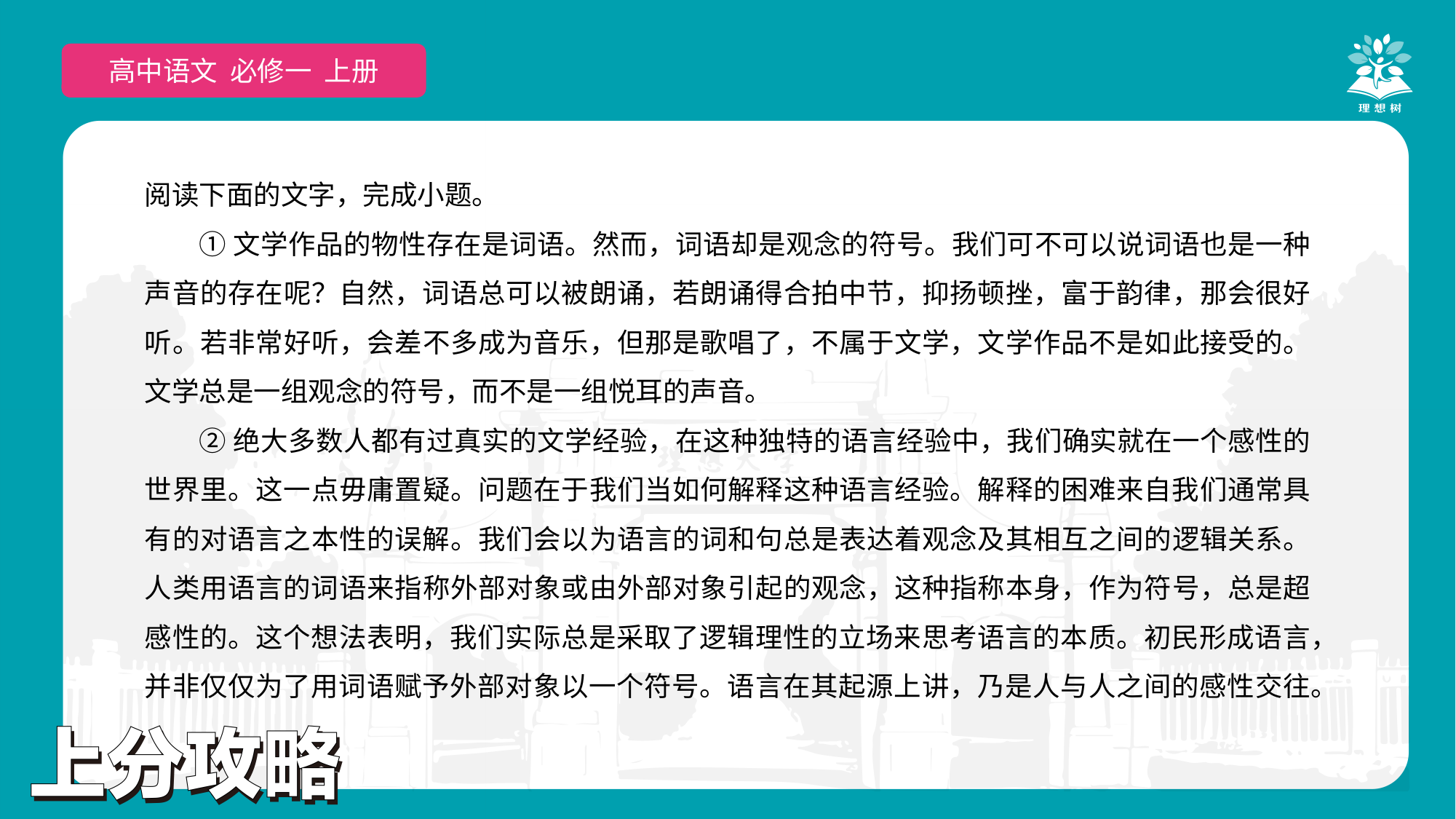

高中语文  选择性必修上
高中语文  必修一  上册
阅读下面的文字，完成小题。
①文学作品的物性存在是词语。然而，词语却是观念的符号。我们可不可以说词语也是一种声音的存在呢？自然，词语总可以被朗诵，若朗诵得合拍中节，抑扬顿挫，富于韵律，那会很好听。若非常好听，会差不多成为音乐，但那是歌唱了，不属于文学，文学作品不是如此接受的。文学总是一组观念的符号，而不是一组悦耳的声音。
②绝大多数人都有过真实的文学经验，在这种独特的语言经验中，我们确实就在一个感性的世界里。这一点毋庸置疑。问题在于我们当如何解释这种语言经验。解释的困难来自我们通常具有的对语言之本性的误解。我们会以为语言的词和句总是表达着观念及其相互之间的逻辑关系。人类用语言的词语来指称外部对象或由外部对象引起的观念，这种指称本身，作为符号，总是超感性的。这个想法表明，我们实际总是采取了逻辑理性的立场来思考语言的本质。初民形成语言，并非仅仅为了用词语赋予外部对象以一个符号。语言在其起源上讲，乃是人与人之间的感性交往。